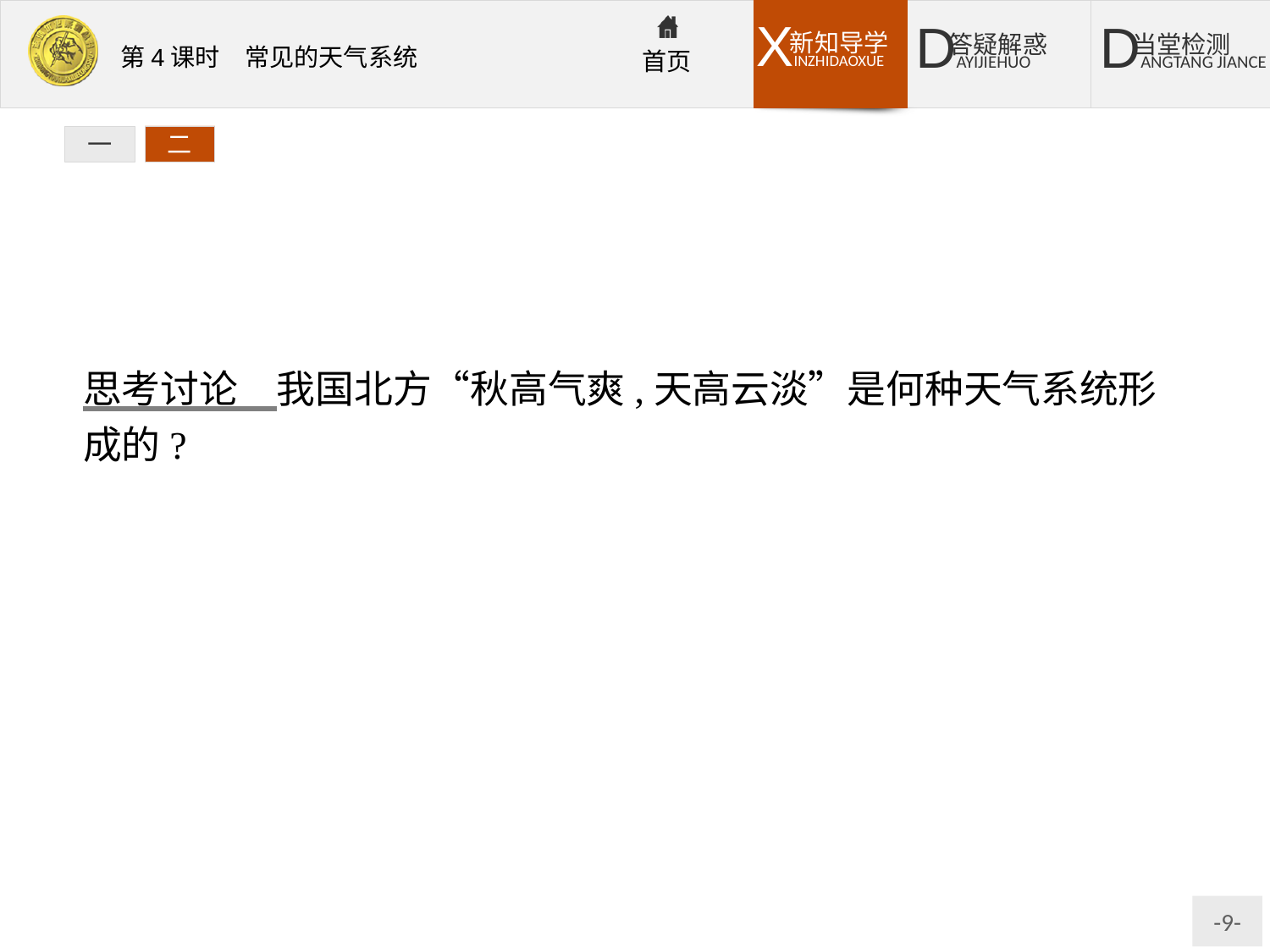

一
二
思考讨论　我国北方“秋高气爽,天高云淡”是何种天气系统形成的?
提示:秋季,北方冷空气开始活跃,形成高压。在高压控制下,气流下沉,水汽不易凝结,天气晴朗,大气质量较好,出现“秋高气爽,天高云淡”的天气。